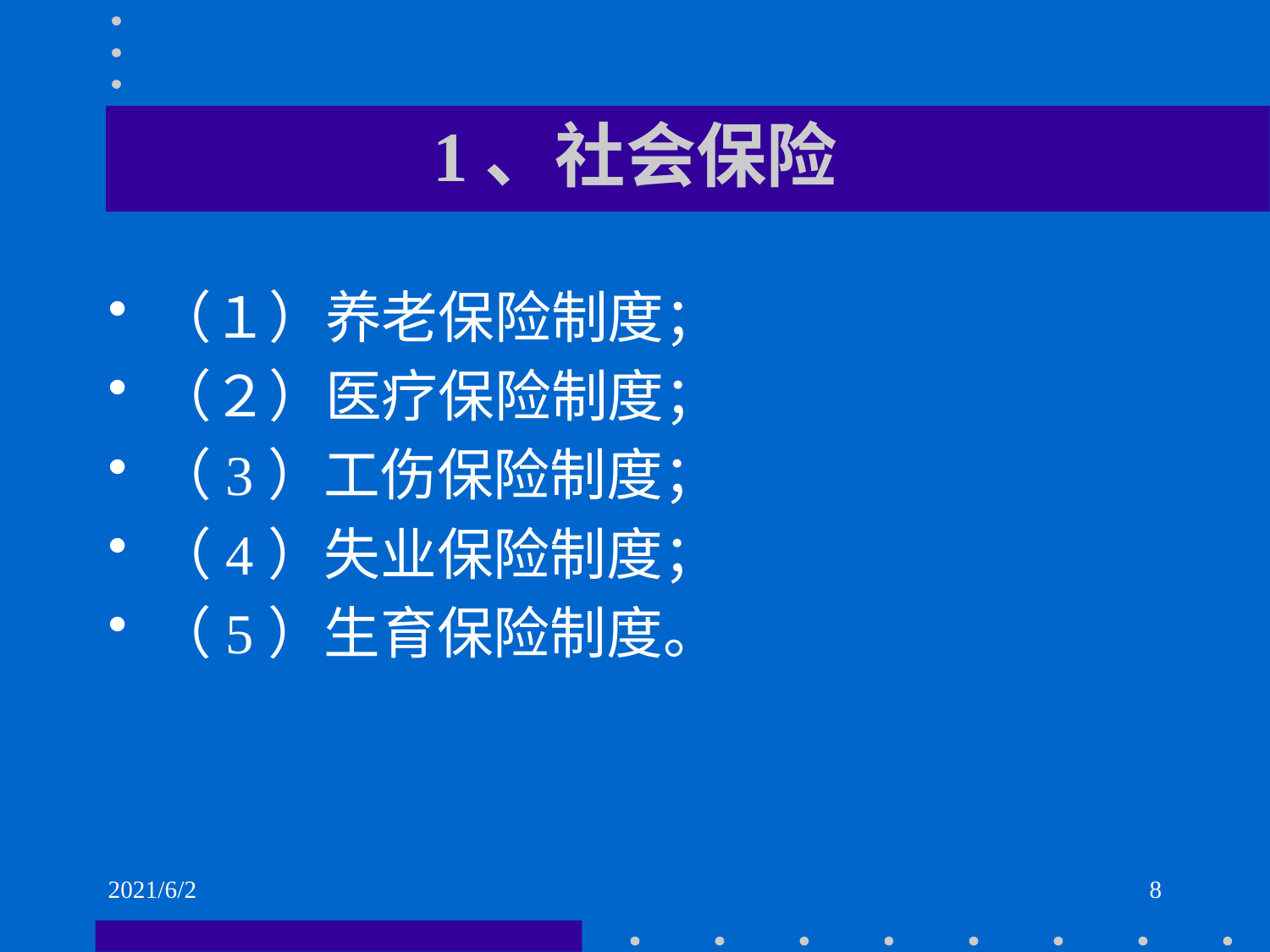

# 1、社会保险
（１）养老保险制度；
（２）医疗保险制度；
（3）工伤保险制度；
（4）失业保险制度；
（5）生育保险制度。
2021/6/2
8